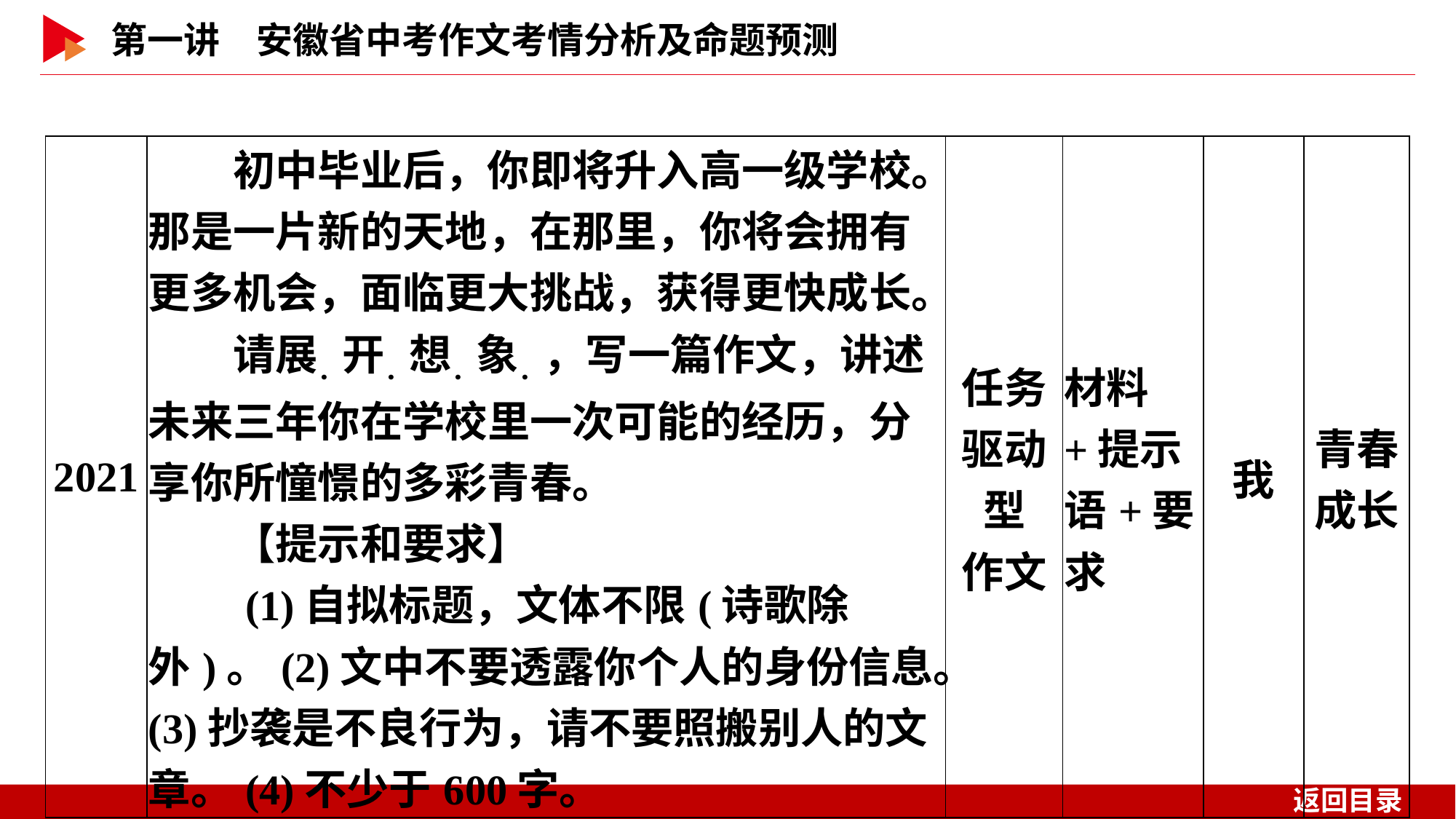

| 2021 | 初中毕业后，你即将升入高一级学校。那是一片新的天地，在那里，你将会拥有更多机会，面临更大挑战，获得更快成长。 　　请展．开．想．象．，写一篇作文，讲述未来三年你在学校里一次可能的经历，分享你所憧憬的多彩青春。 　　【提示和要求】 　　(1)自拟标题，文体不限(诗歌除外)。(2)文中不要透露你个人的身份信息。(3)抄袭是不良行为，请不要照搬别人的文章。(4)不少于600字。 | 任务 驱动型 作文 | 材料+提示语+要求 | 我 | 青春 成长 |
| --- | --- | --- | --- | --- | --- |